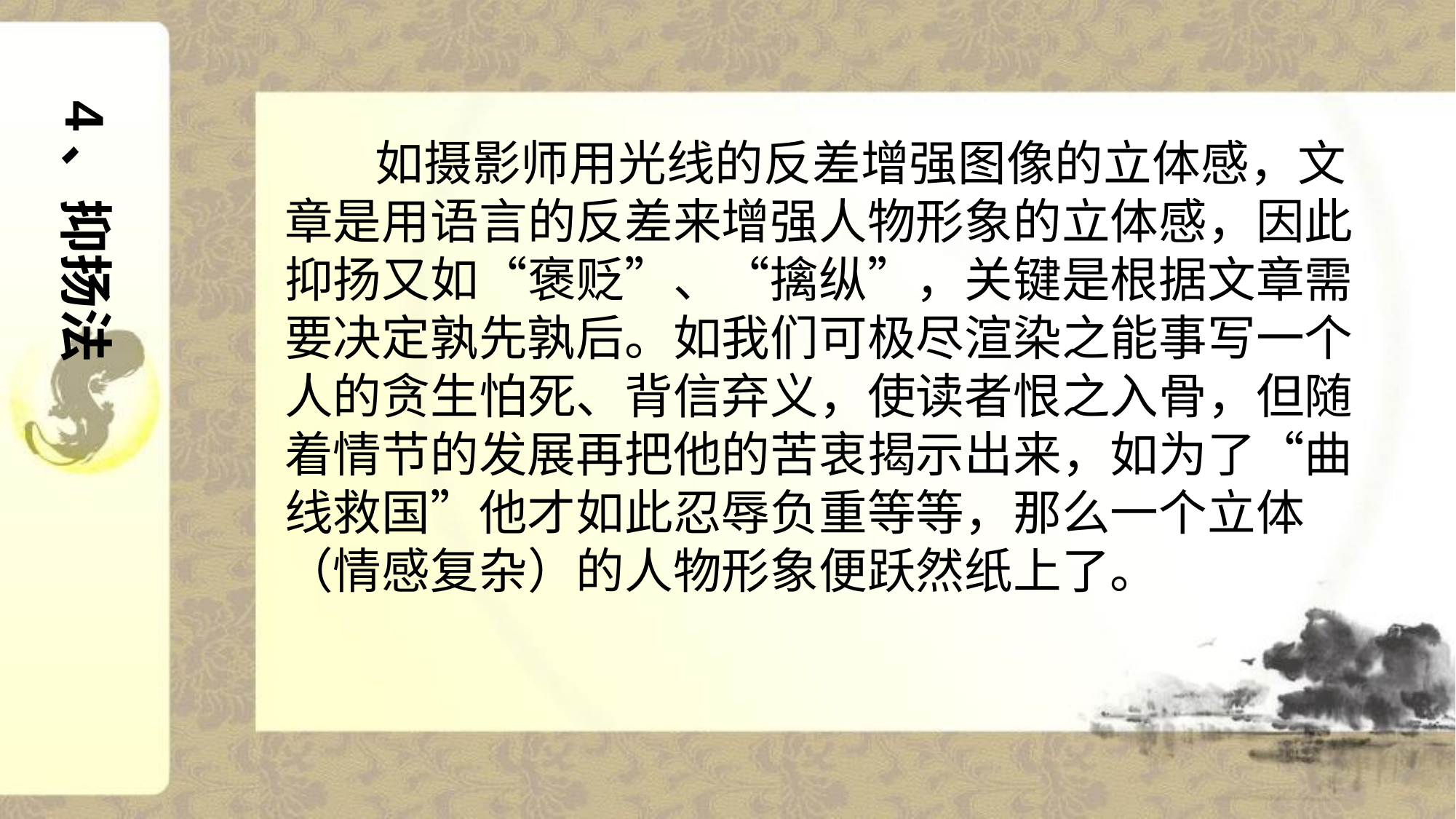

4、抑扬法
          如摄影师用光线的反差增强图像的立体感，文章是用语言的反差来增强人物形象的立体感，因此抑扬又如“褒贬”、“擒纵”，关键是根据文章需要决定孰先孰后。如我们可极尽渲染之能事写一个人的贪生怕死、背信弃义，使读者恨之入骨，但随着情节的发展再把他的苦衷揭示出来，如为了“曲线救国”他才如此忍辱负重等等，那么一个立体（情感复杂）的人物形象便跃然纸上了。